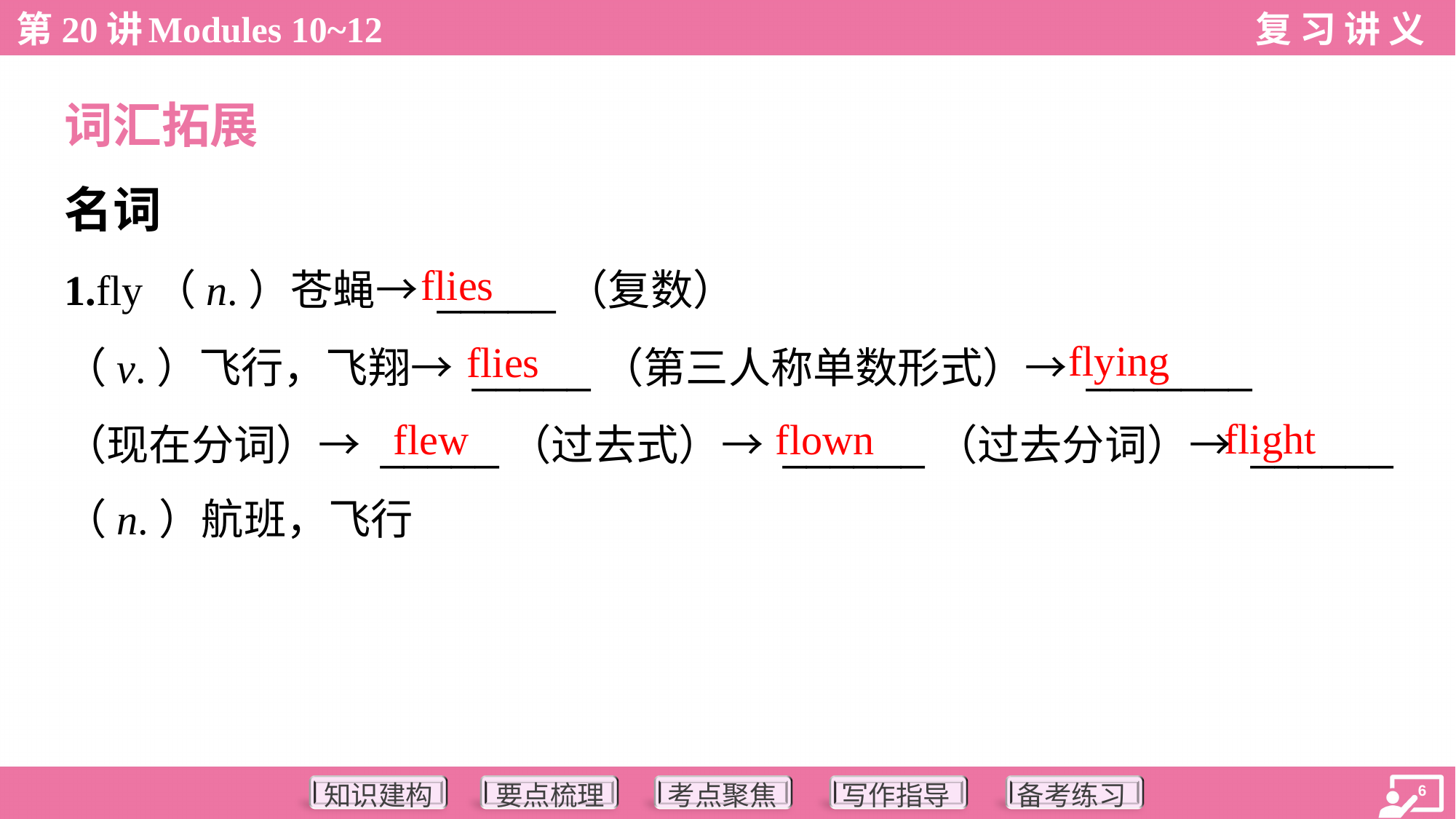

词汇拓展
名词
flies
1.fly（n.）苍蝇→ _____（复数）
（v.）飞行，飞翔→ _____（第三人称单数形式）→ _______
（现在分词）→ _____（过去式）→ ______（过去分词）→ ______
（n.）航班，飞行
flying
flies
flight
flew
flown